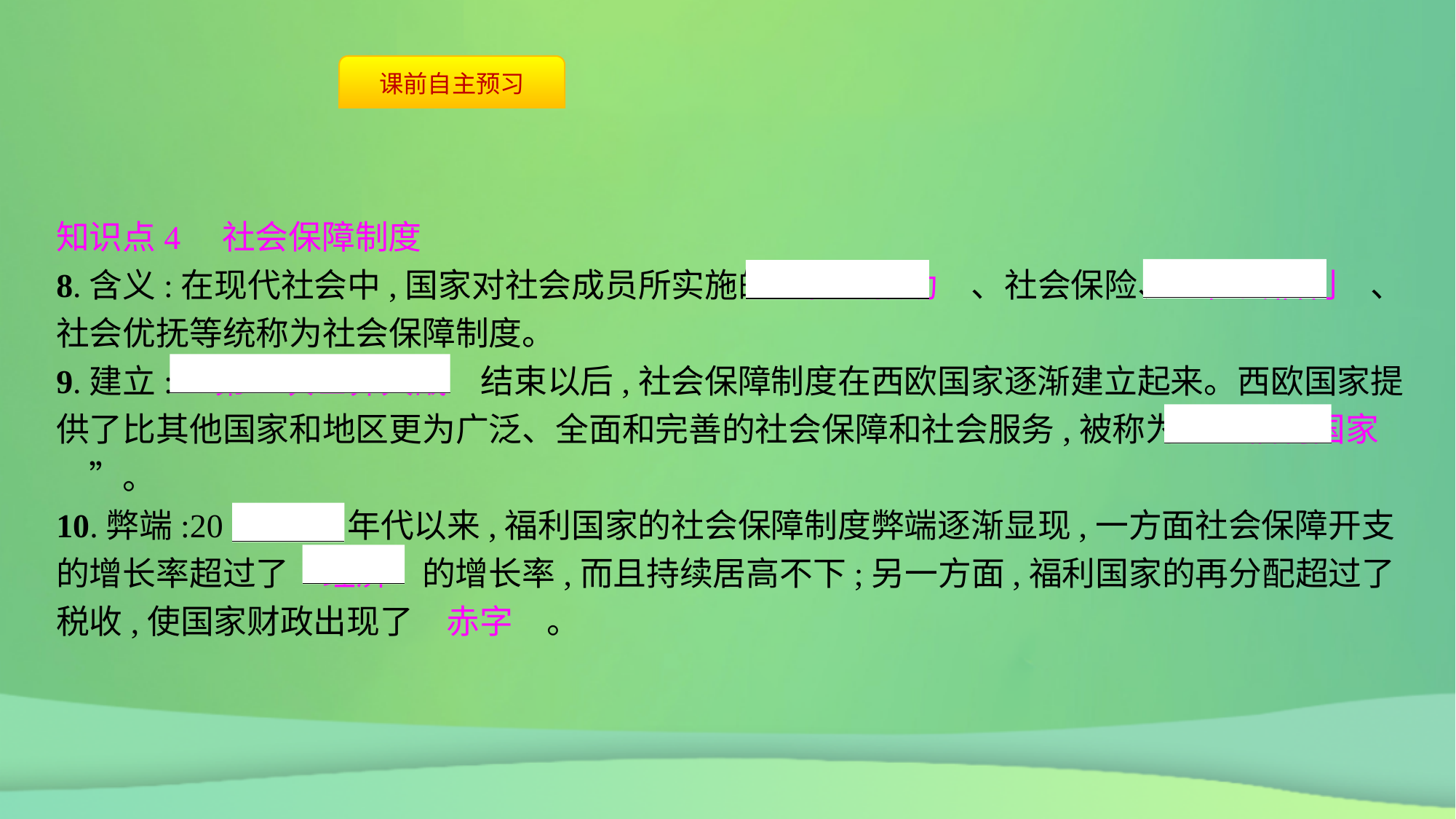

知识点4　社会保障制度
8.含义:在现代社会中,国家对社会成员所实施的　社会救助　、社会保险、　社会福利　、社会优抚等统称为社会保障制度。
9.建立:　第二次世界大战　结束以后,社会保障制度在西欧国家逐渐建立起来。西欧国家提供了比其他国家和地区更为广泛、全面和完善的社会保障和社会服务,被称为“　福利国家　”。
10.弊端:20世纪70年代以来,福利国家的社会保障制度弊端逐渐显现,一方面社会保障开支的增长率超过了　经济　的增长率,而且持续居高不下;另一方面,福利国家的再分配超过了税收,使国家财政出现了　赤字　。